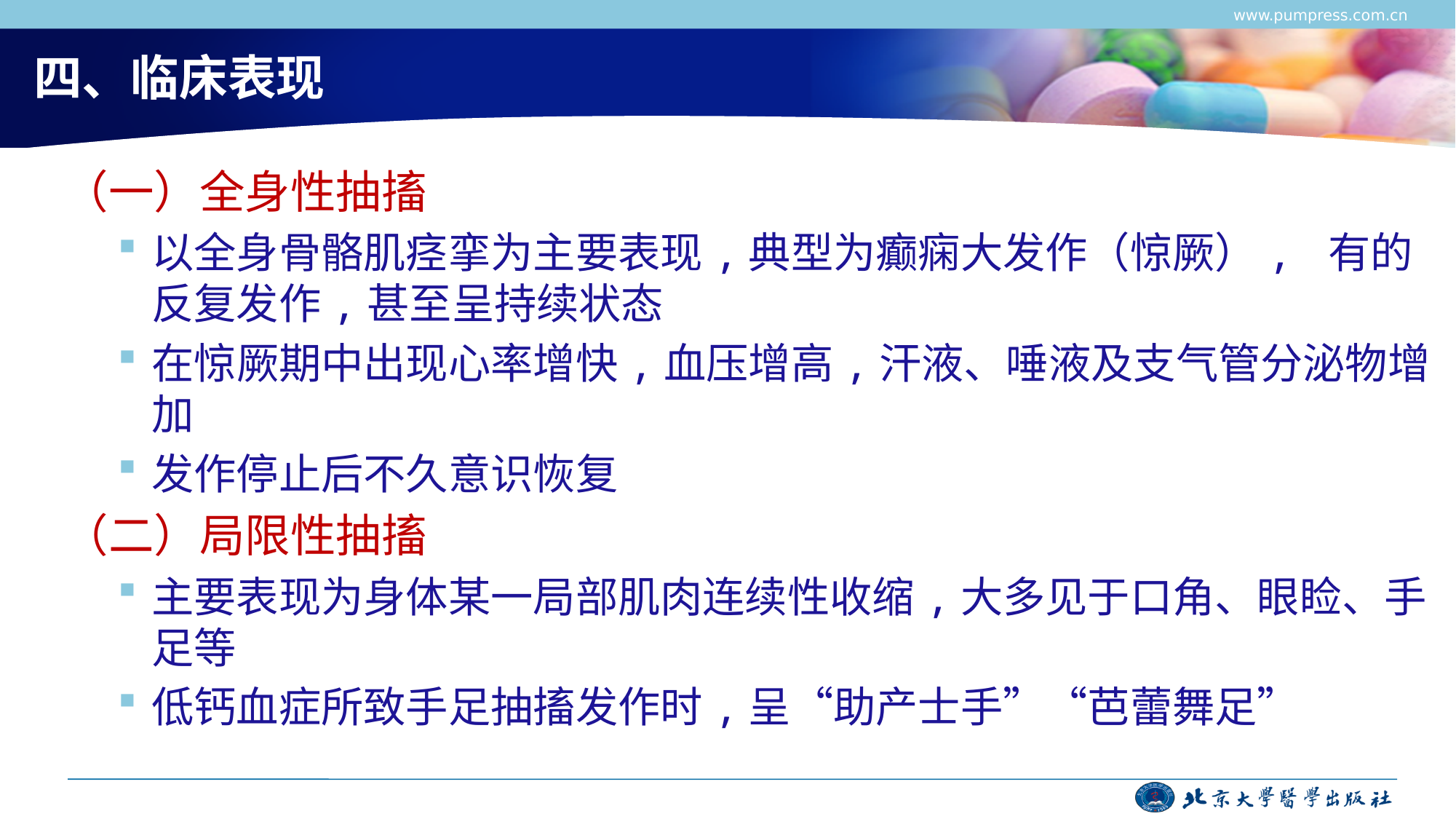

www.pumpress.com.cn
# 四、临床表现
（一）全身性抽搐
以全身骨骼肌痉挛为主要表现,典型为癫痫大发作（惊厥）, 有的反复发作,甚至呈持续状态
在惊厥期中出现心率增快,血压增高,汗液、唾液及支气管分泌物增加
发作停止后不久意识恢复
（二）局限性抽搐
主要表现为身体某一局部肌肉连续性收缩,大多见于口角、眼睑、手足等
低钙血症所致手足抽搐发作时,呈“助产士手”“芭蕾舞足”